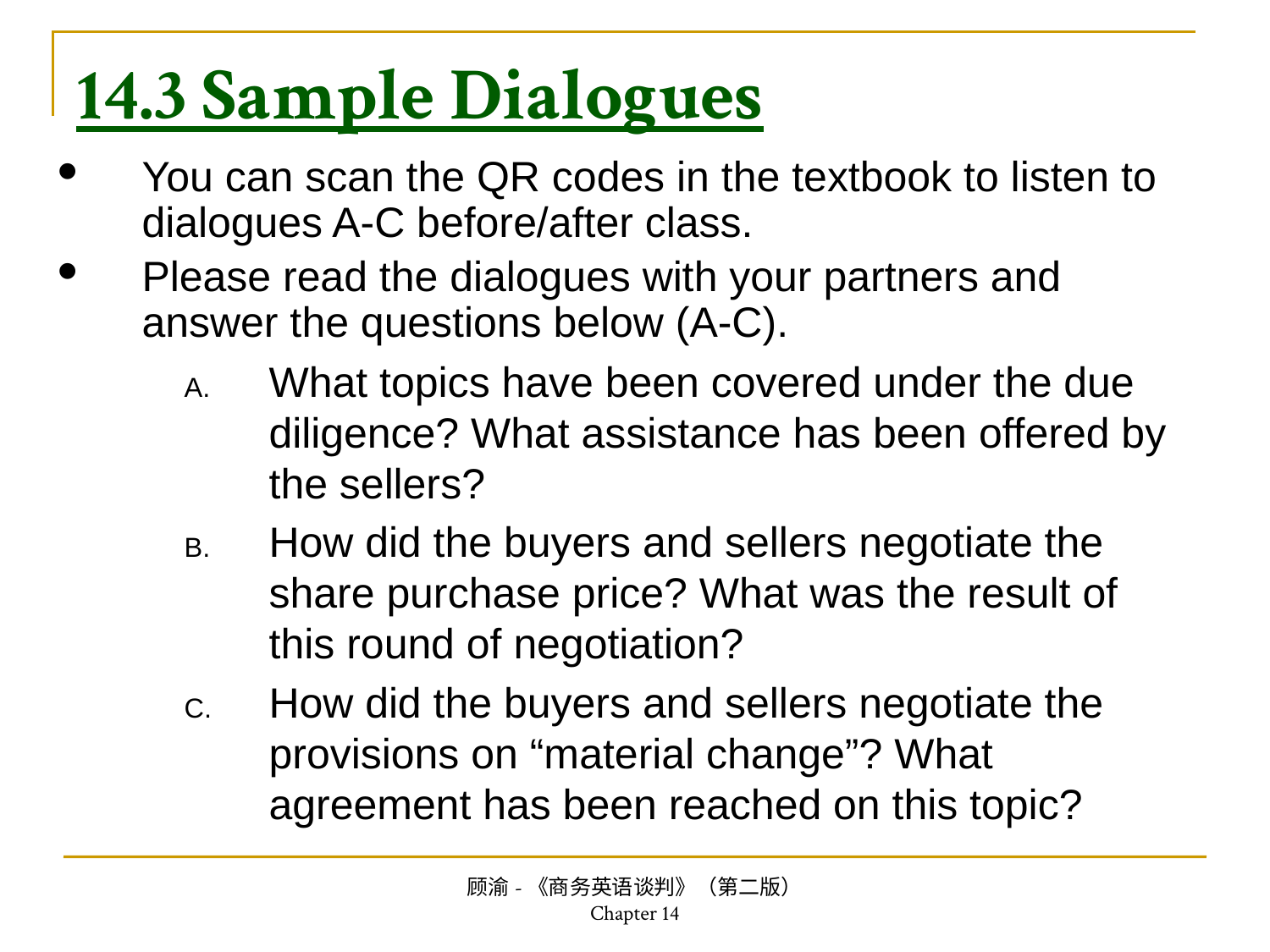

# 14.3 Sample Dialogues
You can scan the QR codes in the textbook to listen to dialogues A-C before/after class.
Please read the dialogues with your partners and answer the questions below (A-C).
What topics have been covered under the due diligence? What assistance has been offered by the sellers?
How did the buyers and sellers negotiate the share purchase price? What was the result of this round of negotiation?
How did the buyers and sellers negotiate the provisions on “material change”? What agreement has been reached on this topic?

17
顾渝-《商务英语谈判》（第二版） Chapter 14